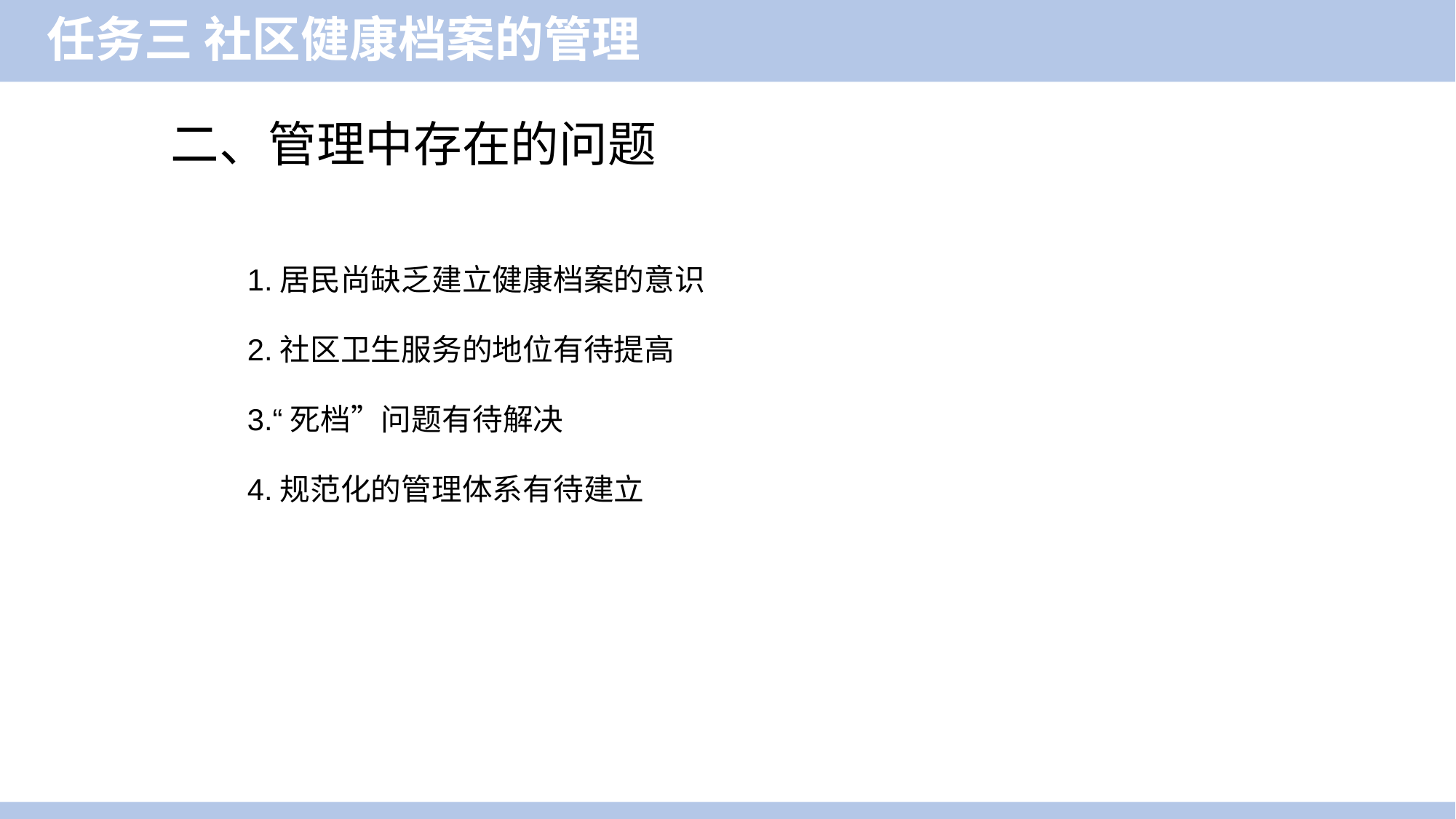

任务三 社区健康档案的管理
二、管理中存在的问题
1.居民尚缺乏建立健康档案的意识
2.社区卫生服务的地位有待提高
3.“死档”问题有待解决
4.规范化的管理体系有待建立